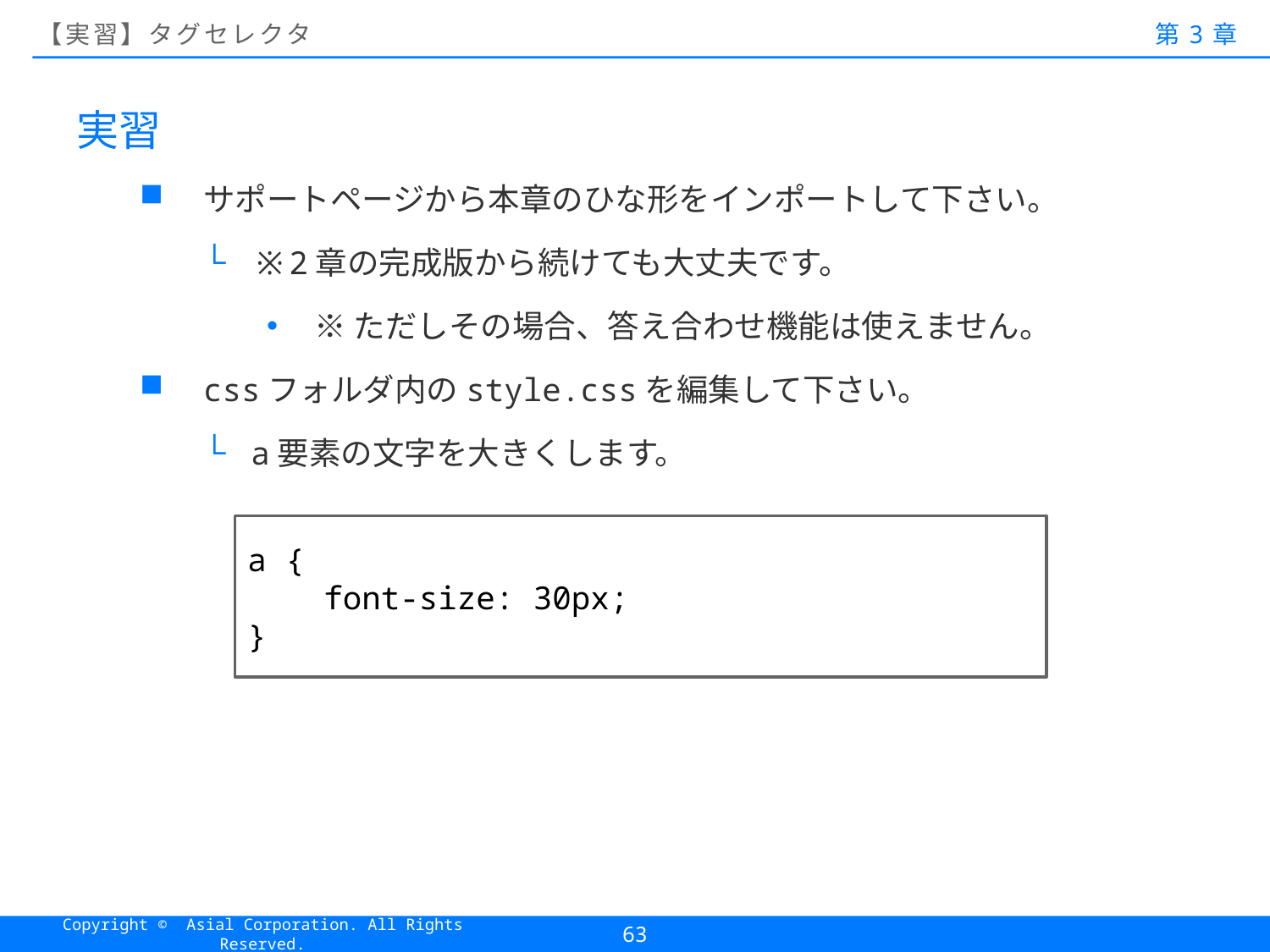

# 【実習】タグセレクタ
第3章
実習
サポートページから本章のひな形をインポートして下さい。
※2章の完成版から続けても大丈夫です。
※ただしその場合、答え合わせ機能は使えません。
cssフォルダ内のstyle.cssを編集して下さい。
a要素の文字を大きくします。
a {
    font-size: 30px;
}
63